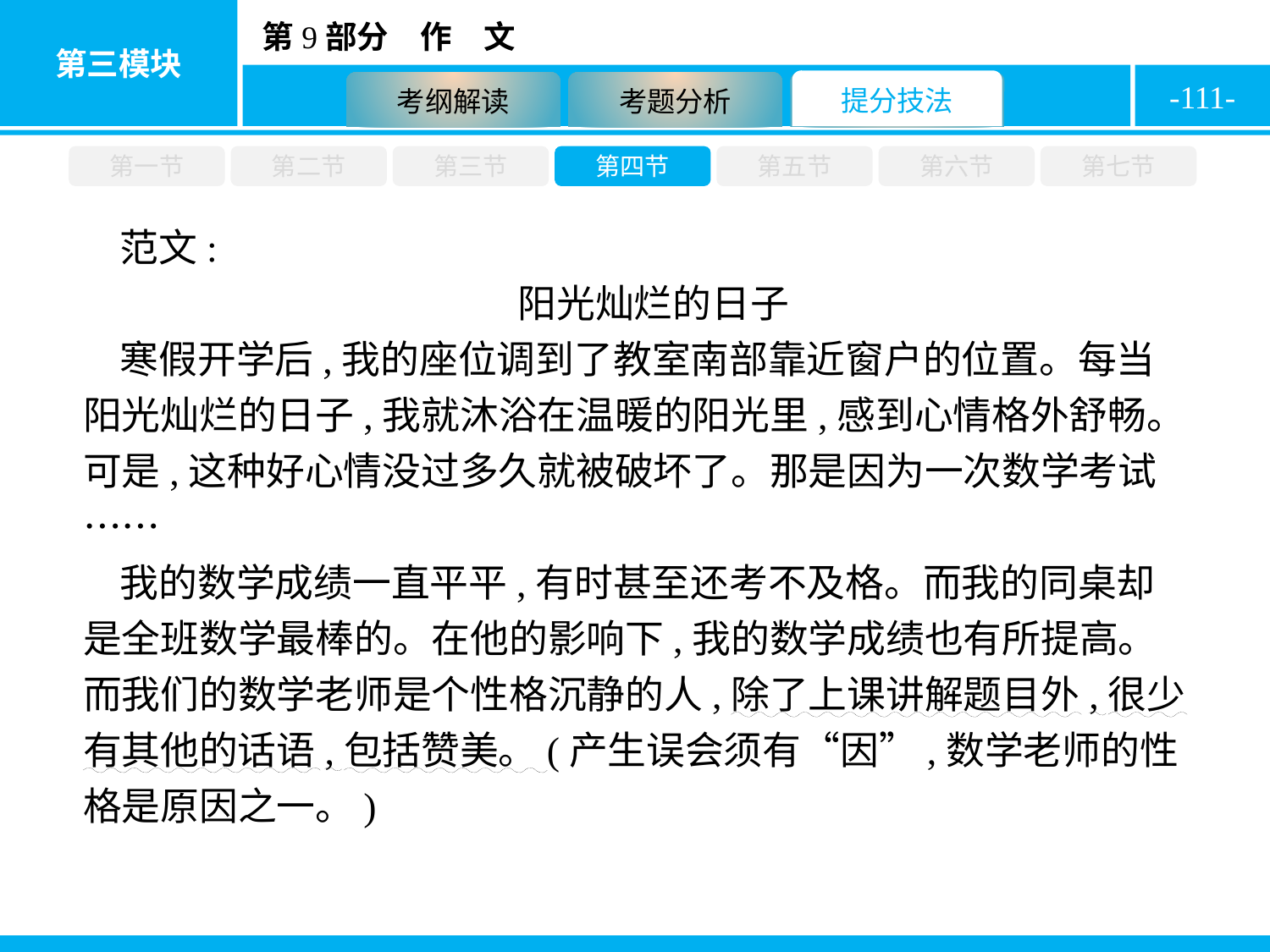

-111-
第一节
第二节
第三节
第四节
第五节
第六节
第七节
范文:
阳光灿烂的日子
寒假开学后,我的座位调到了教室南部靠近窗户的位置。每当阳光灿烂的日子,我就沐浴在温暖的阳光里,感到心情格外舒畅。可是,这种好心情没过多久就被破坏了。那是因为一次数学考试……
我的数学成绩一直平平,有时甚至还考不及格。而我的同桌却是全班数学最棒的。在他的影响下,我的数学成绩也有所提高。而我们的数学老师是个性格沉静的人,除了上课讲解题目外,很少有其他的话语,包括赞美。(产生误会须有“因”,数学老师的性格是原因之一。)